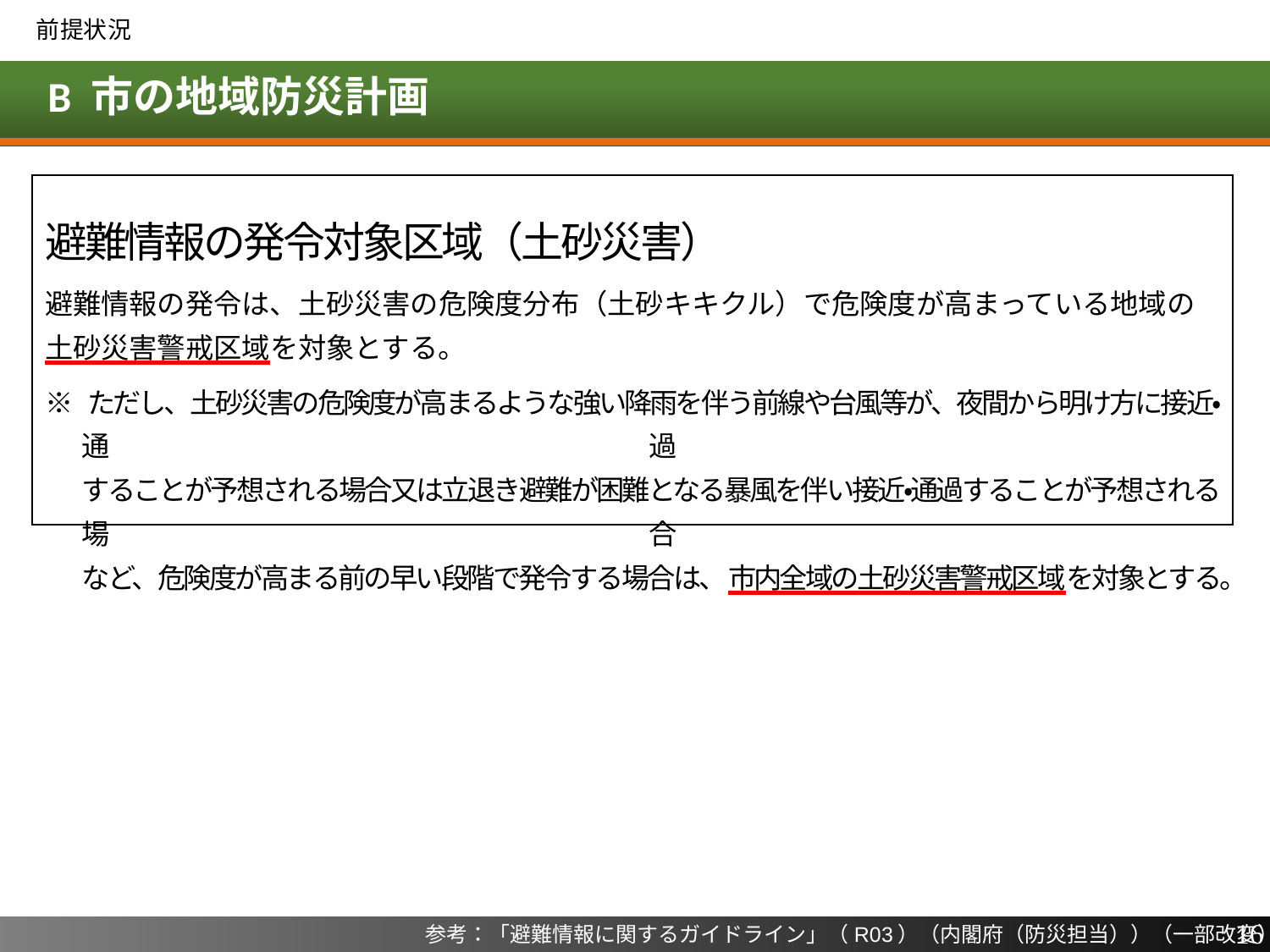

前提状況
# B 市の地域防災計画
避難情報の発令対象区域（土砂災害）
避難情報の発令は、土砂災害の危険度分布（土砂キキクル）で危険度が高まっている地域の
土砂災害警戒区域を対象とする。
※  ただし、土砂災害の危険度が高まるような強い降雨を伴う前線や台風等が、夜間から明け方に接近・通過
することが予想される場合又は立退き避難が困難となる暴風を伴い接近・通過することが予想される場合
など、危険度が高まる前の早い段階で発令する場合は、市内全域の土砂災害警戒区域を対象とする。
16
参考：「避難情報に関するガイドライン」（R03）（内閣府（防災担当））（一部改変）